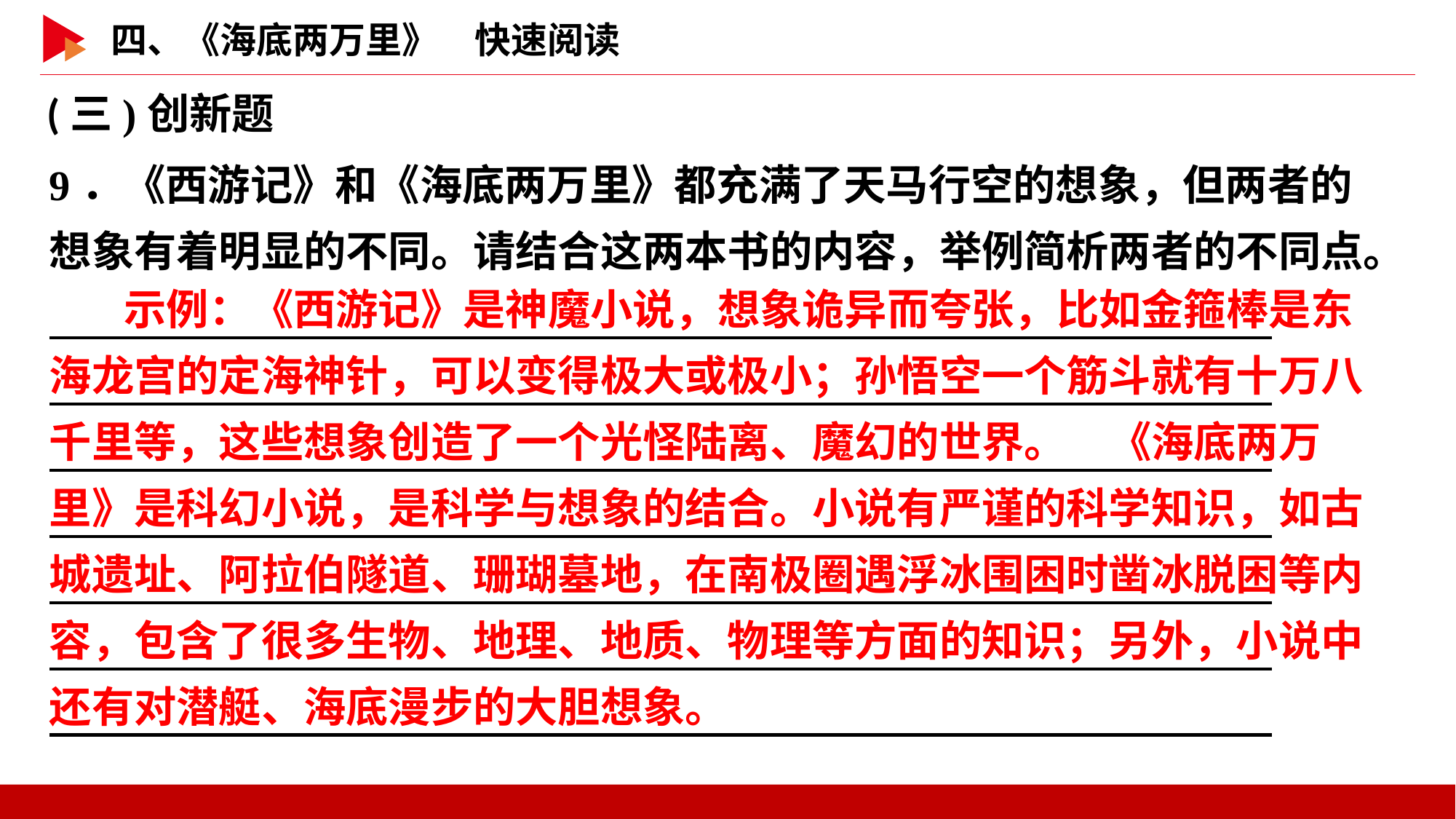

(三)创新题
9．《西游记》和《海底两万里》都充满了天马行空的想象，但两者的想象有着明显的不同。请结合这两本书的内容，举例简析两者的不同点。

示例：《西游记》是神魔小说，想象诡异而夸张，比如金箍棒是东海龙宫的定海神针，可以变得极大或极小；孙悟空一个筋斗就有十万八千里等，这些想象创造了一个光怪陆离、魔幻的世界。　《海底两万里》是科幻小说，是科学与想象的结合。小说有严谨的科学知识，如古城遗址、阿拉伯隧道、珊瑚墓地，在南极圈遇浮冰围困时凿冰脱困等内容，包含了很多生物、地理、地质、物理等方面的知识；另外，小说中还有对潜艇、海底漫步的大胆想象。